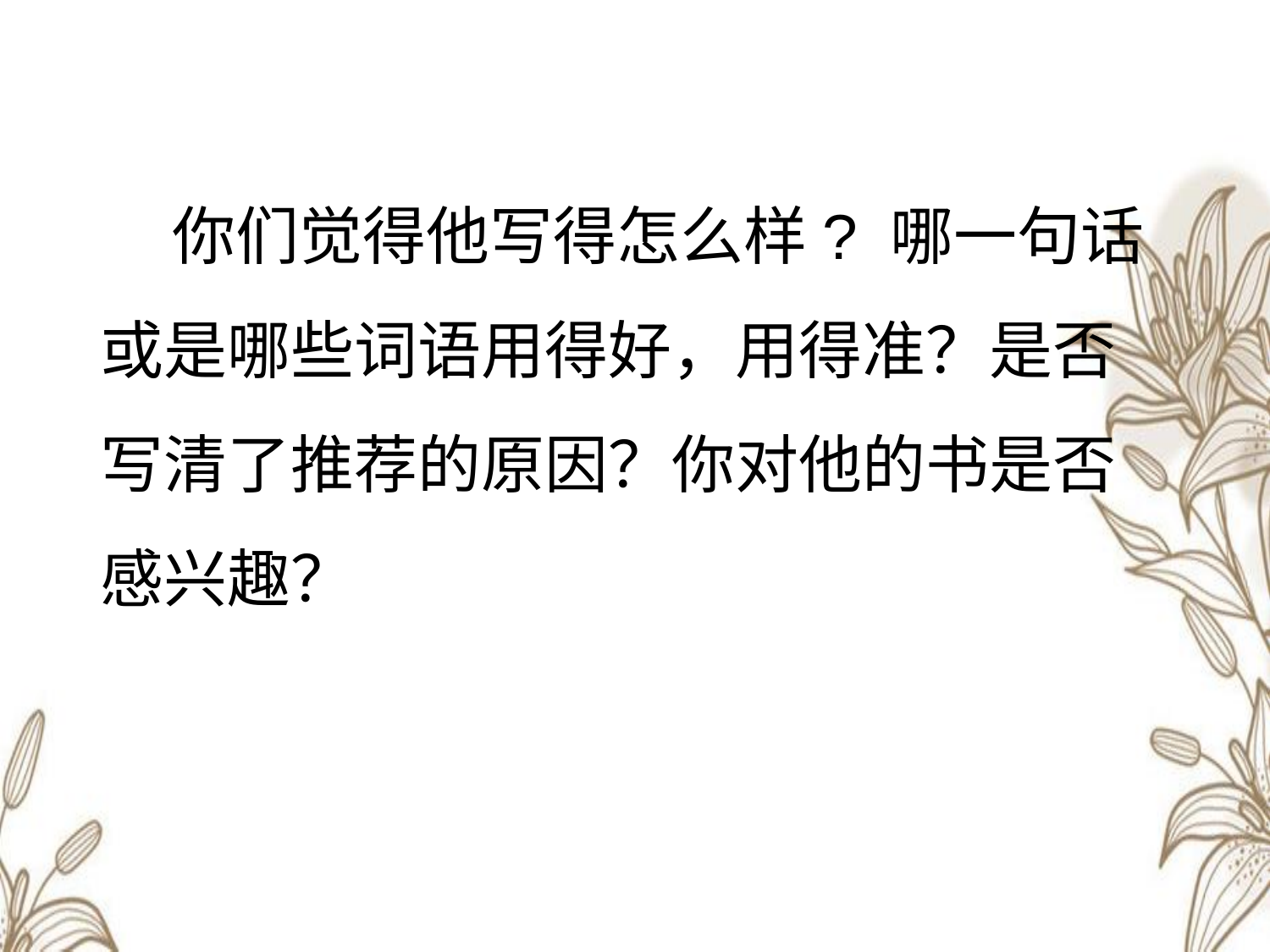

你们觉得他写得怎么样? 哪一句话或是哪些词语用得好，用得准？是否写清了推荐的原因？你对他的书是否感兴趣？